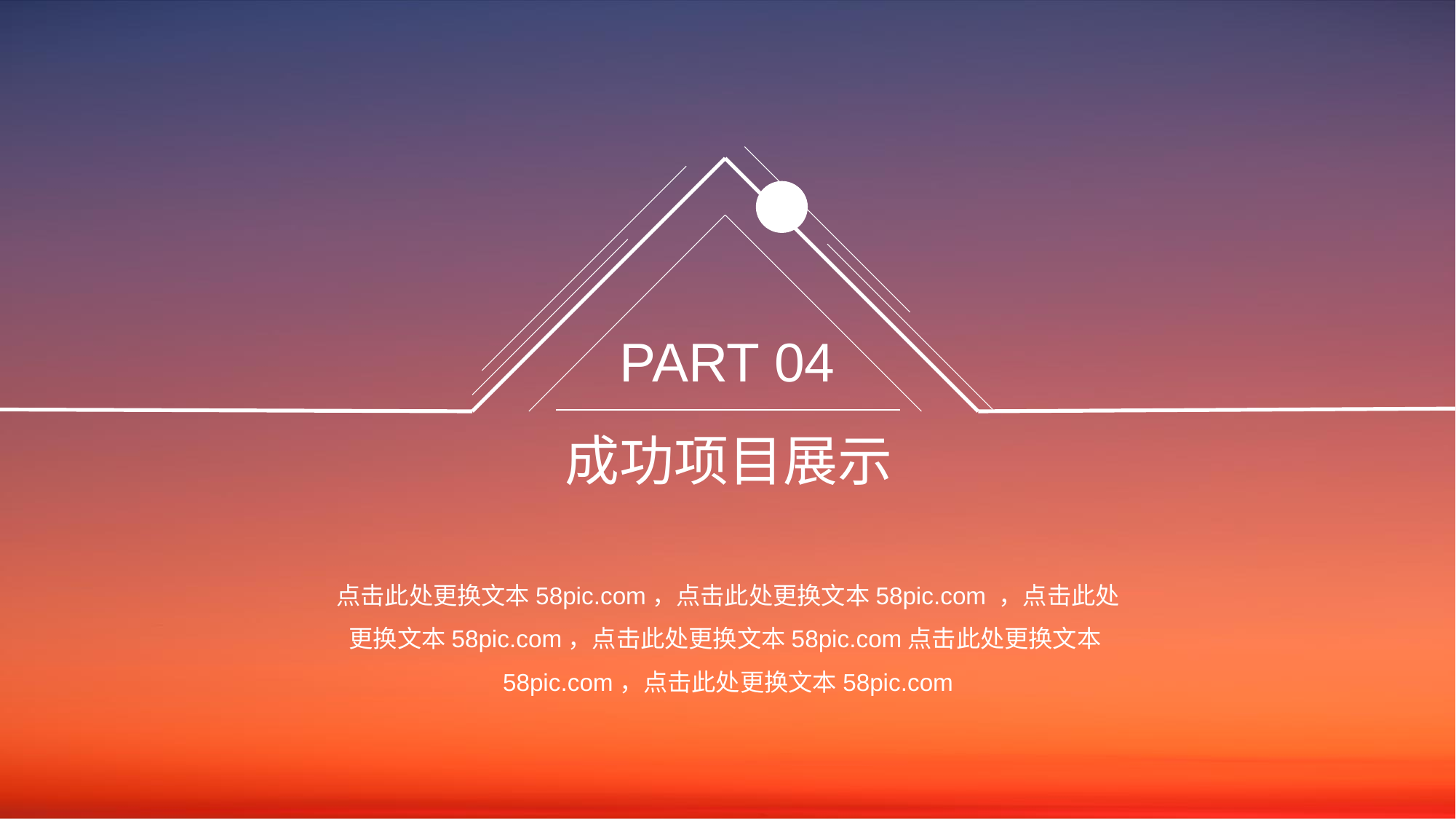

PART 04
成功项目展示
点击此处更换文本58pic.com，点击此处更换文本58pic.com ，点击此处更换文本58pic.com，点击此处更换文本58pic.com点击此处更换文本58pic.com，点击此处更换文本58pic.com